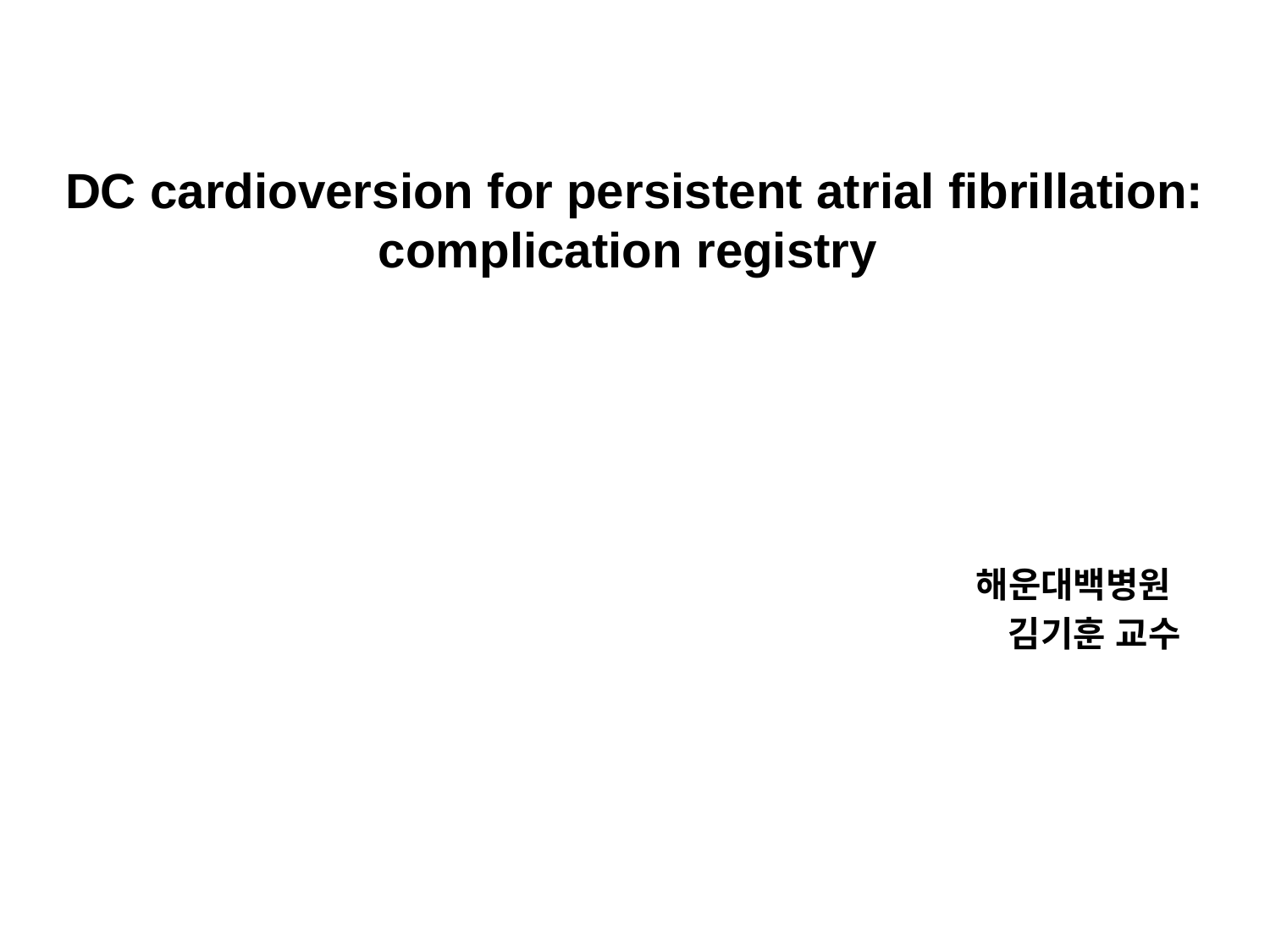

# DC cardioversion for persistent atrial fibrillation: complication registry
해운대백병원
김기훈 교수